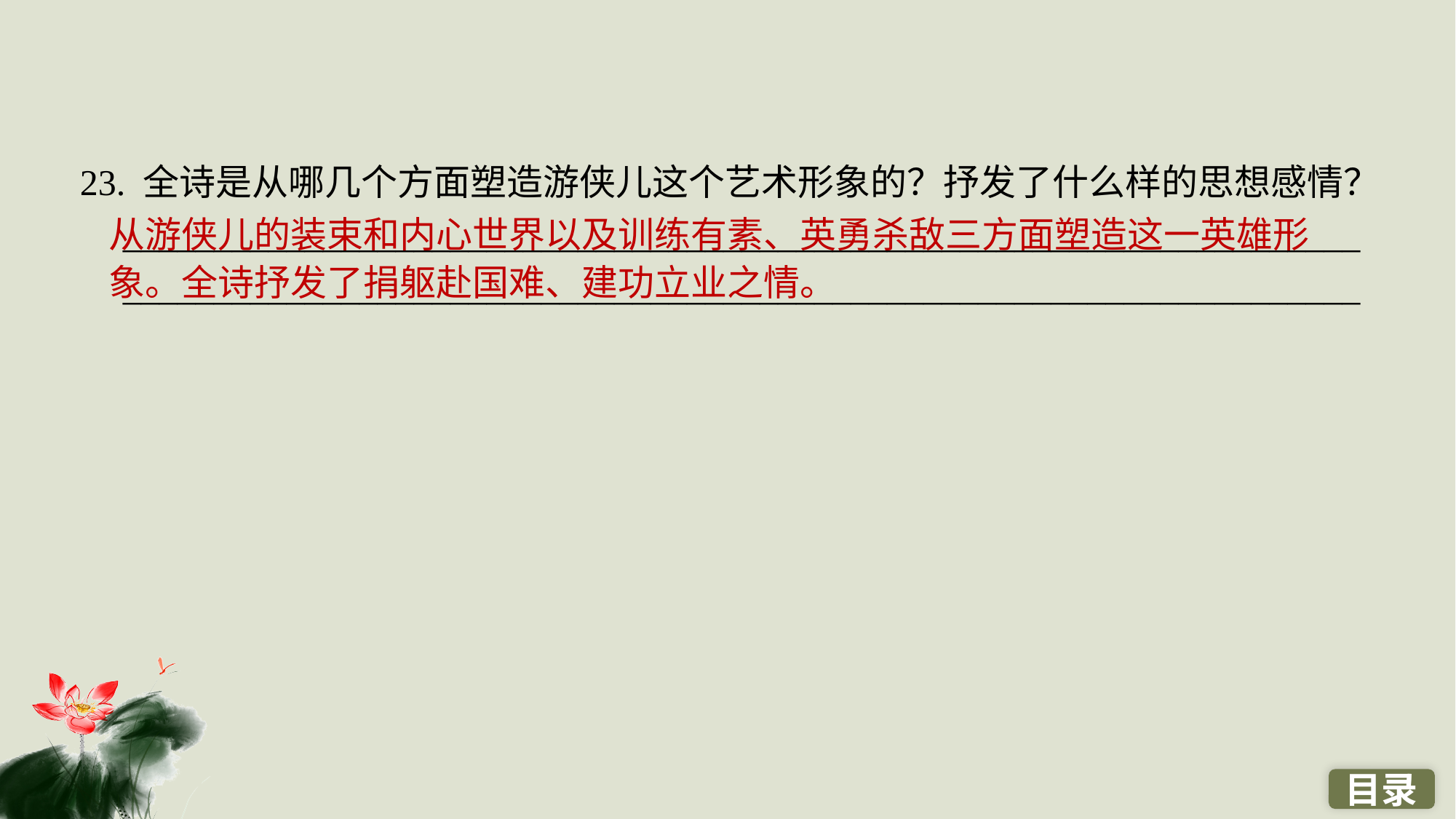

23. 全诗是从哪几个方面塑造游侠儿这个艺术形象的？抒发了什么样的思想感情？________________________________________________________________________________________________________________________________________
从游侠儿的装束和内心世界以及训练有素、英勇杀敌三方面塑造这一英雄形象。全诗抒发了捐躯赴国难、建功立业之情。